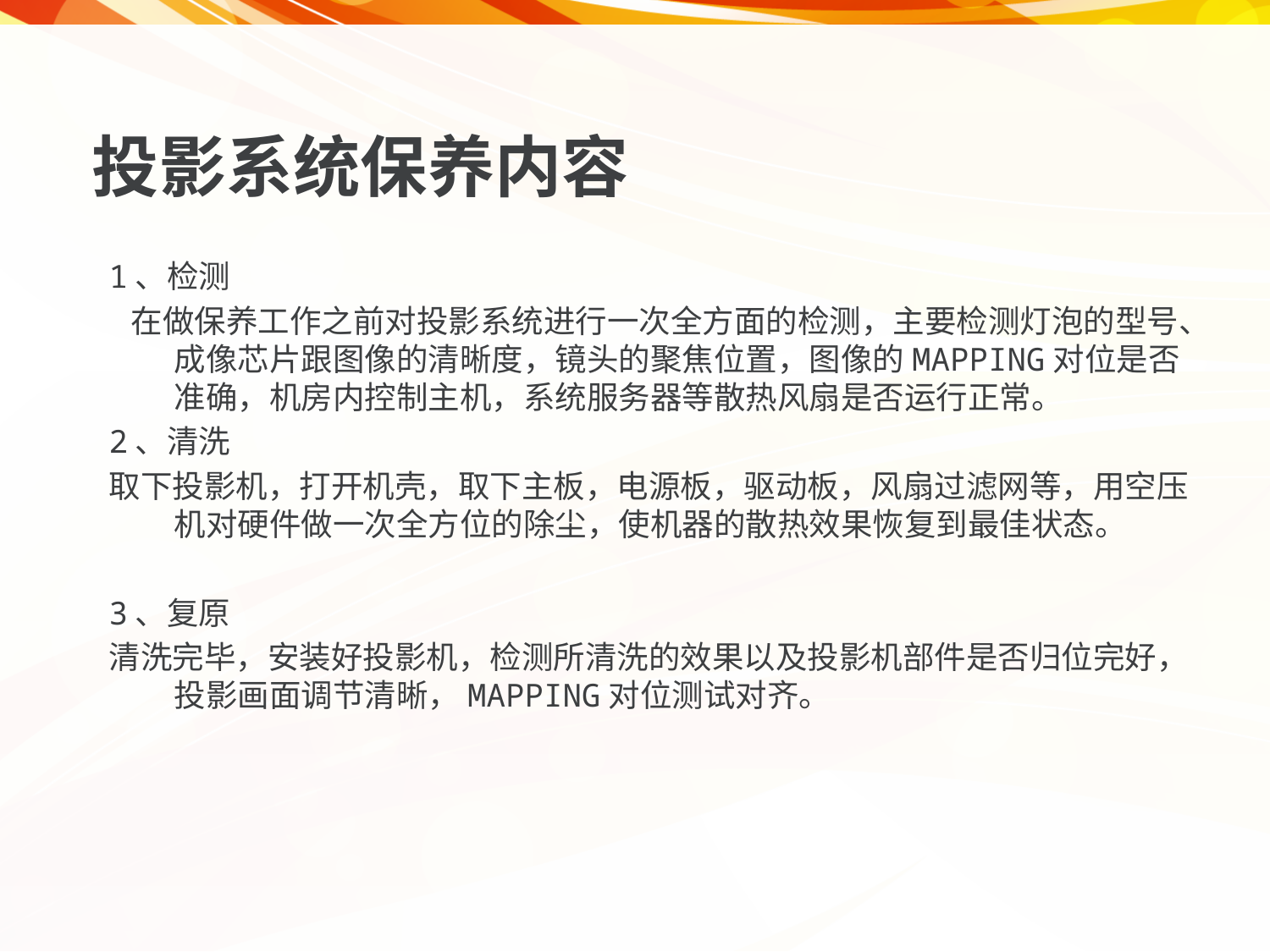

投影系统保养内容

1、检测
  在做保养工作之前对投影系统进行一次全方面的检测，主要检测灯泡的型号、成像芯片跟图像的清晰度，镜头的聚焦位置，图像的MAPPING对位是否准确，机房内控制主机，系统服务器等散热风扇是否运行正常。
2、清洗
取下投影机，打开机壳，取下主板，电源板，驱动板，风扇过滤网等，用空压机对硬件做一次全方位的除尘，使机器的散热效果恢复到最佳状态。

3、复原
清洗完毕，安装好投影机，检测所清洗的效果以及投影机部件是否归位完好，投影画面调节清晰，MAPPING对位测试对齐。